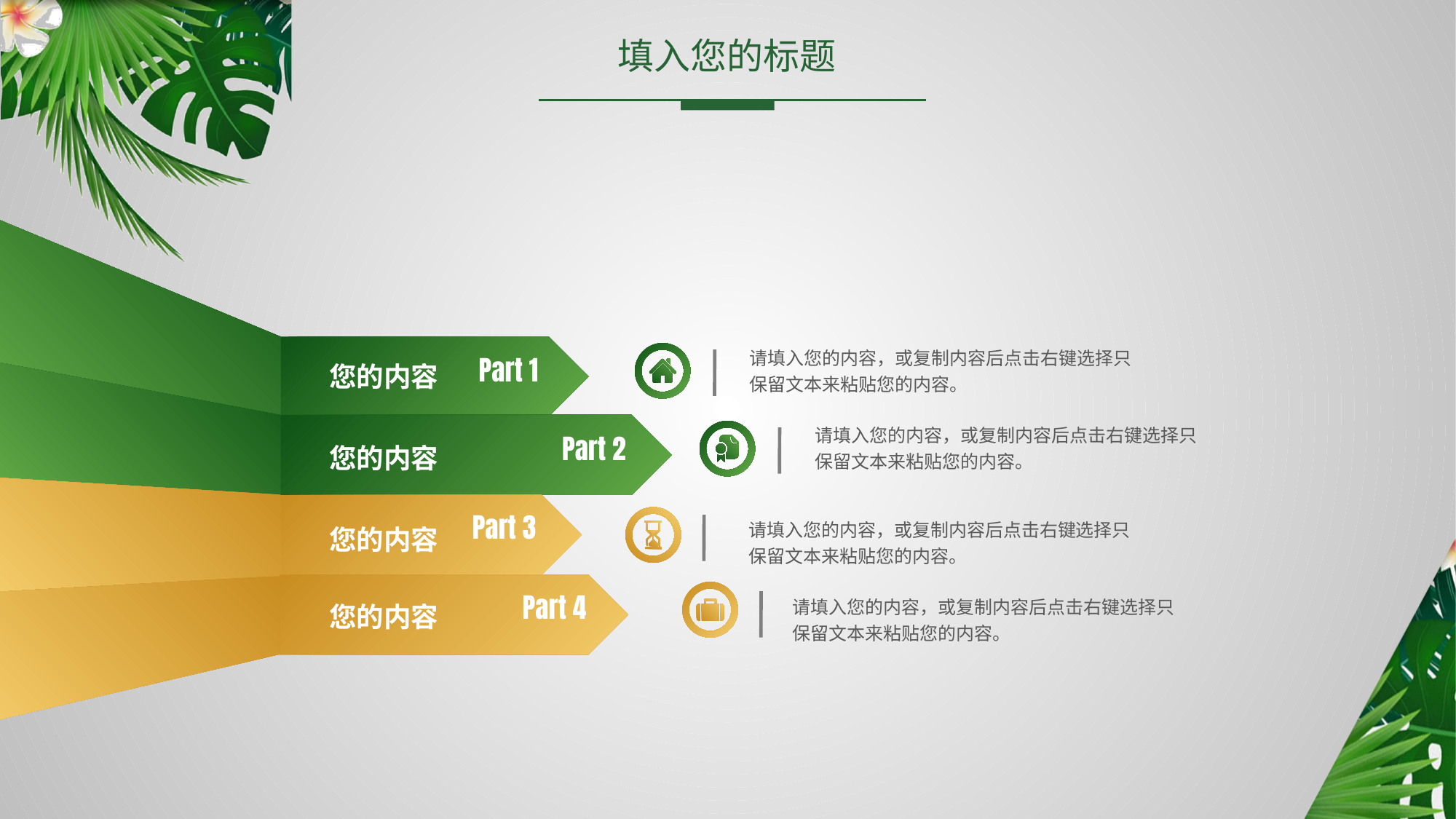

填入您的标题

Part 1
您的内容
请填入您的内容，或复制内容后点击右键选择只保留文本来粘贴您的内容。

Part 2
您的内容
请填入您的内容，或复制内容后点击右键选择只保留文本来粘贴您的内容。

Part 3
您的内容

请填入您的内容，或复制内容后点击右键选择只保留文本来粘贴您的内容。

Part 4
您的内容

请填入您的内容，或复制内容后点击右键选择只保留文本来粘贴您的内容。